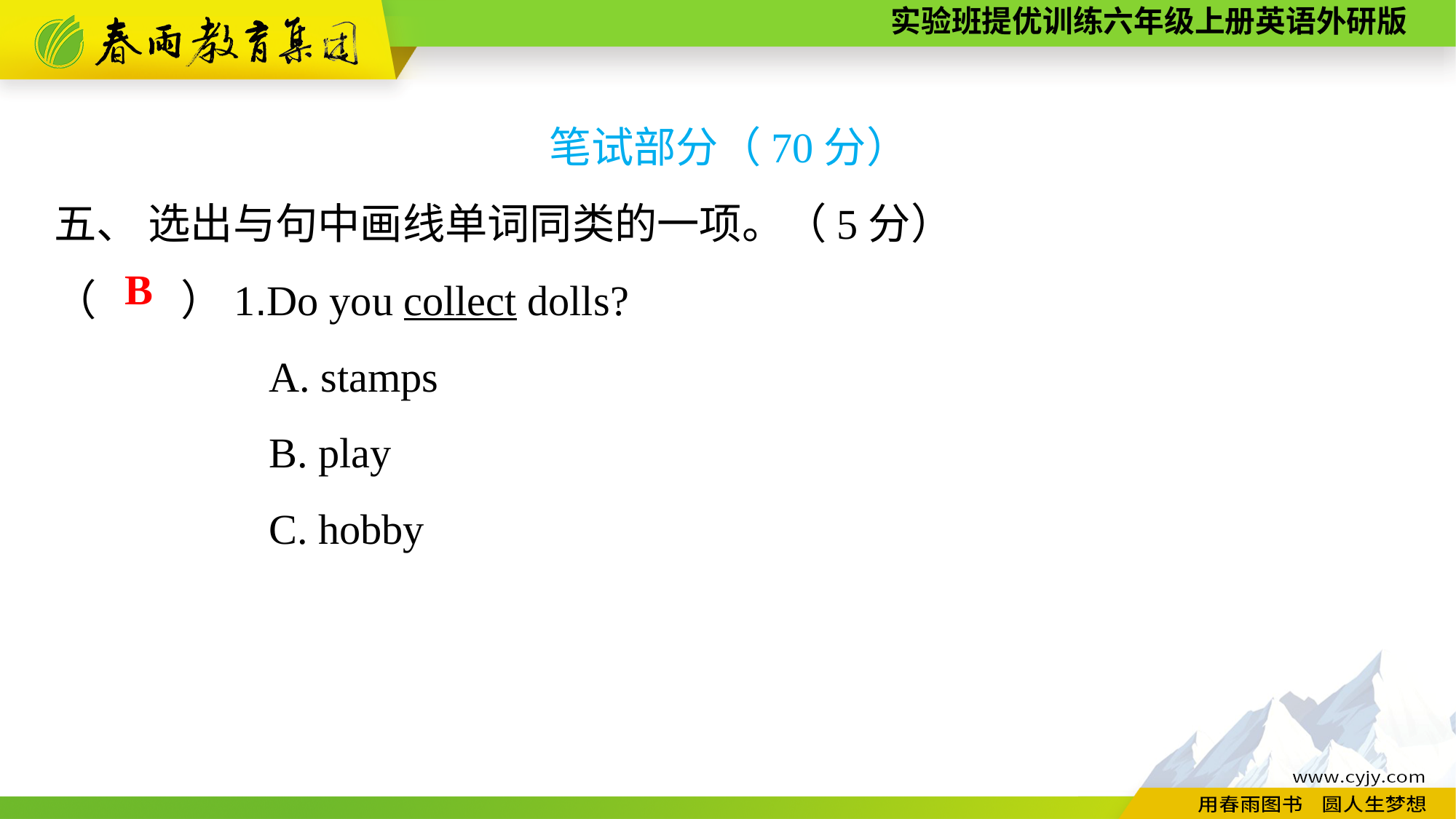

笔试部分（70分）
五、 选出与句中画线单词同类的一项。（5分）
（　　）1.Do you collect dolls?
A. stamps
B. play
C. hobby
B